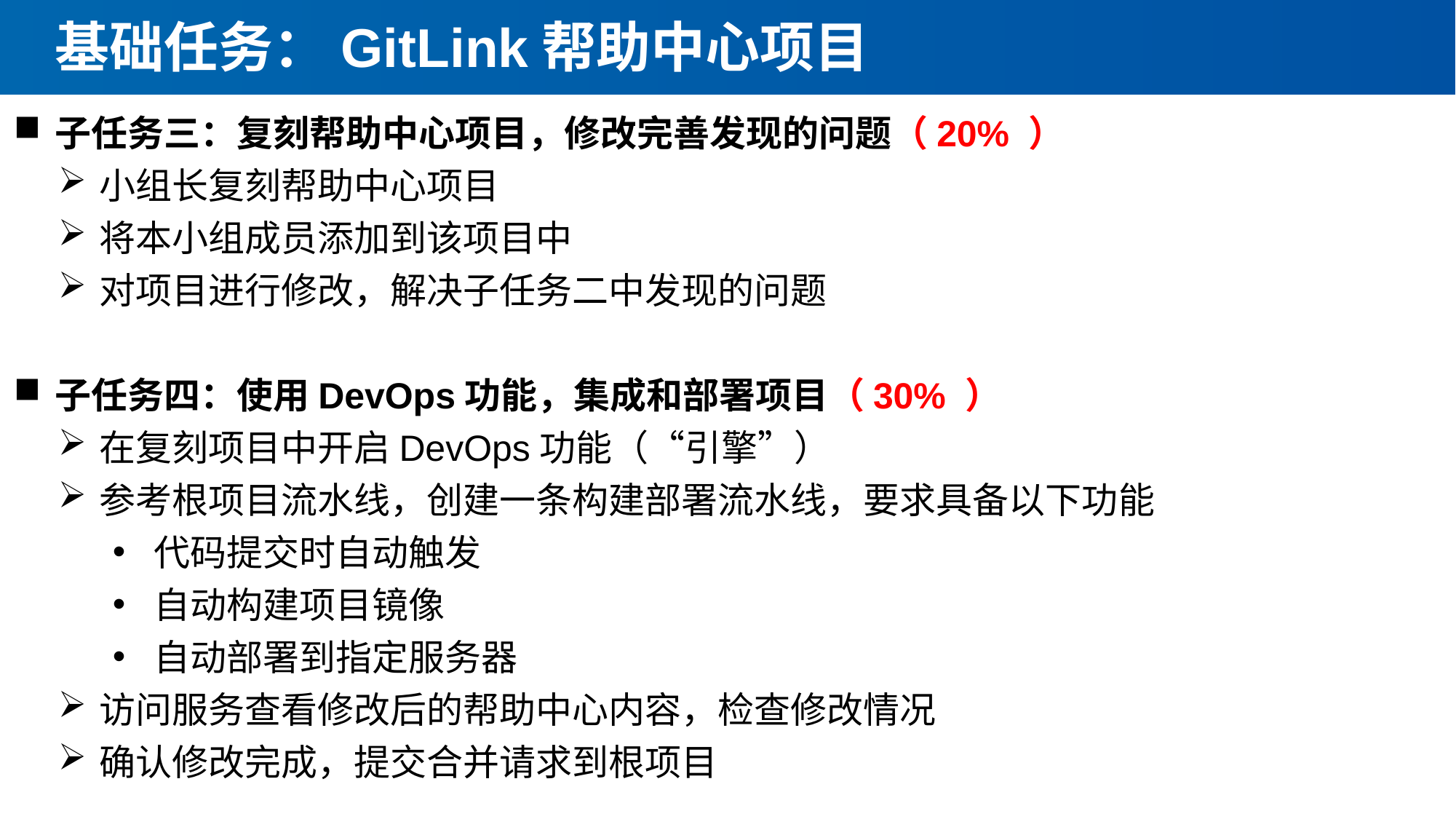

# 基础任务：GitLink帮助中心项目
子任务三：复刻帮助中心项目，修改完善发现的问题（20% ）
小组长复刻帮助中心项目
将本小组成员添加到该项目中
对项目进行修改，解决子任务二中发现的问题

子任务四：使用DevOps功能，集成和部署项目（30% ）
在复刻项目中开启DevOps功能（“引擎”）
参考根项目流水线，创建一条构建部署流水线，要求具备以下功能
代码提交时自动触发
自动构建项目镜像
自动部署到指定服务器
访问服务查看修改后的帮助中心内容，检查修改情况
确认修改完成，提交合并请求到根项目